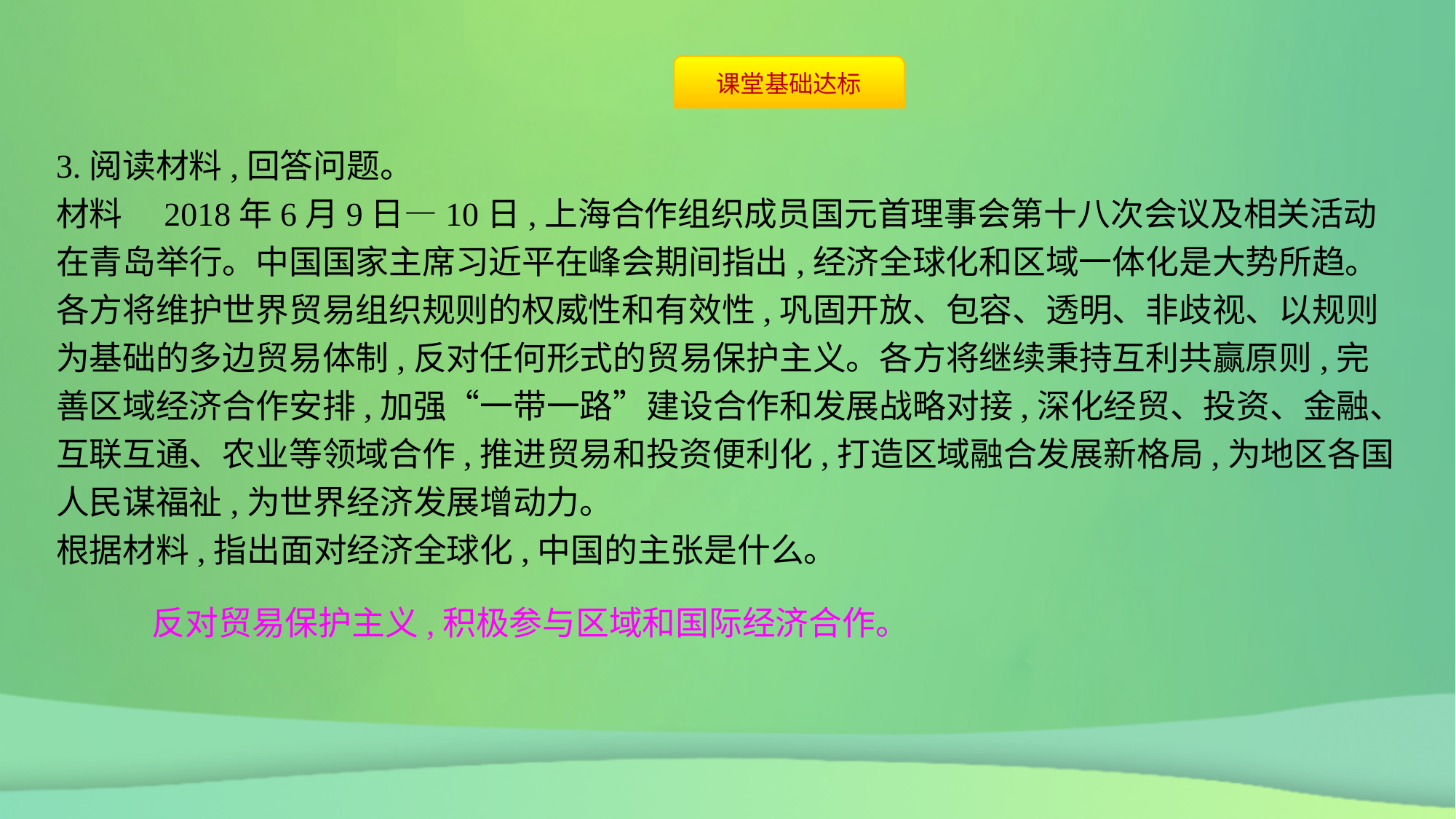

3.阅读材料,回答问题。
材料　2018年6月9日—10日,上海合作组织成员国元首理事会第十八次会议及相关活动在青岛举行。中国国家主席习近平在峰会期间指出,经济全球化和区域一体化是大势所趋。各方将维护世界贸易组织规则的权威性和有效性,巩固开放、包容、透明、非歧视、以规则为基础的多边贸易体制,反对任何形式的贸易保护主义。各方将继续秉持互利共赢原则,完善区域经济合作安排,加强“一带一路”建设合作和发展战略对接,深化经贸、投资、金融、互联互通、农业等领域合作,推进贸易和投资便利化,打造区域融合发展新格局,为地区各国人民谋福祉,为世界经济发展增动力。
根据材料,指出面对经济全球化,中国的主张是什么。
反对贸易保护主义,积极参与区域和国际经济合作。